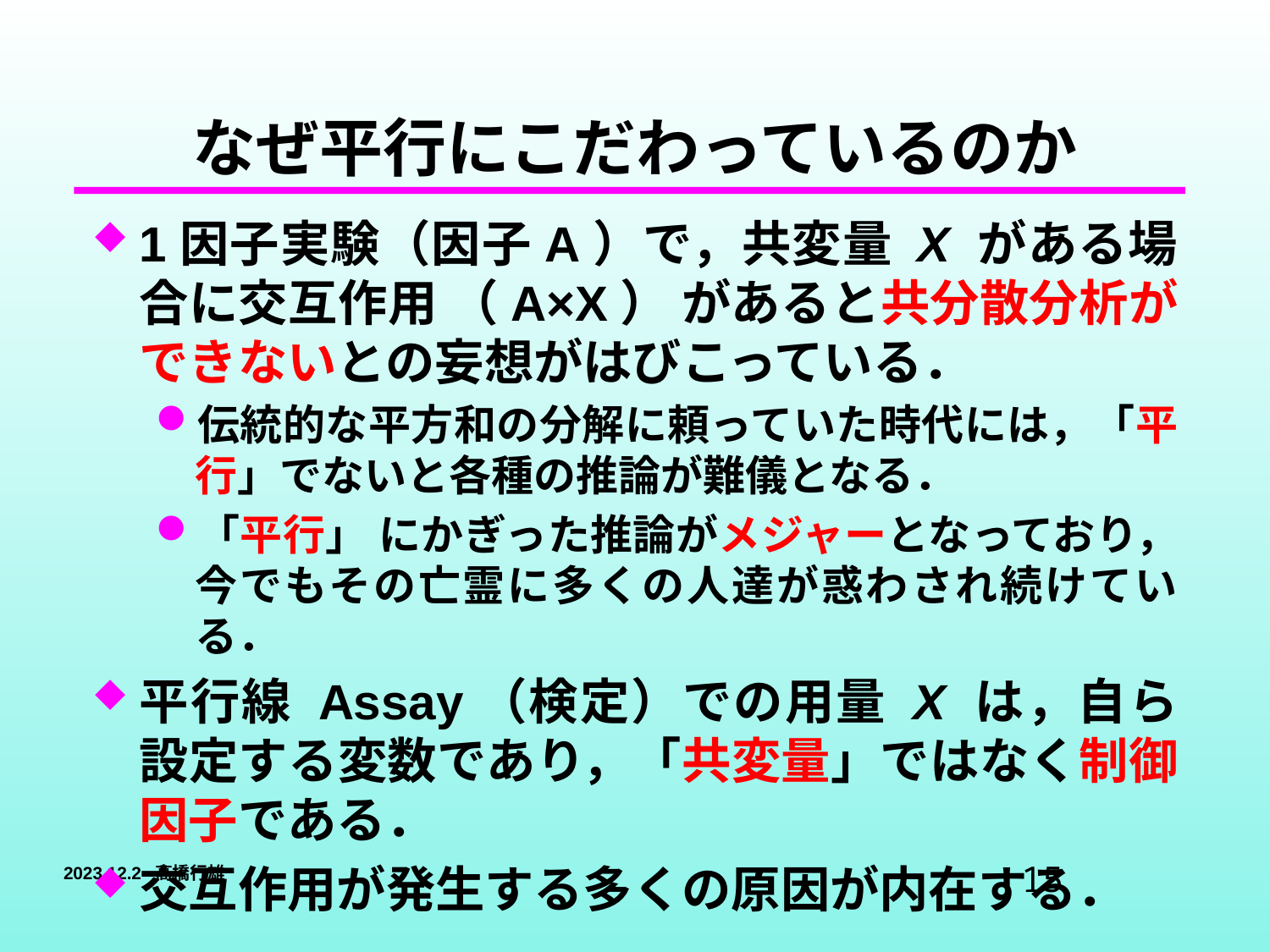

# なぜ平行にこだわっているのか
1因子実験（因子A）で，共変量 X がある場合に交互作用 （A×X） があると共分散分析ができないとの妄想がはびこっている．
伝統的な平方和の分解に頼っていた時代には，「平行」でないと各種の推論が難儀となる．
「平行」 にかぎった推論がメジャーとなっており，今でもその亡霊に多くの人達が惑わされ続けている．
平行線 Assay（検定）での用量 X は，自ら設定する変数であり，「共変量」ではなく制御因子である．
交互作用が発生する多くの原因が内在する．